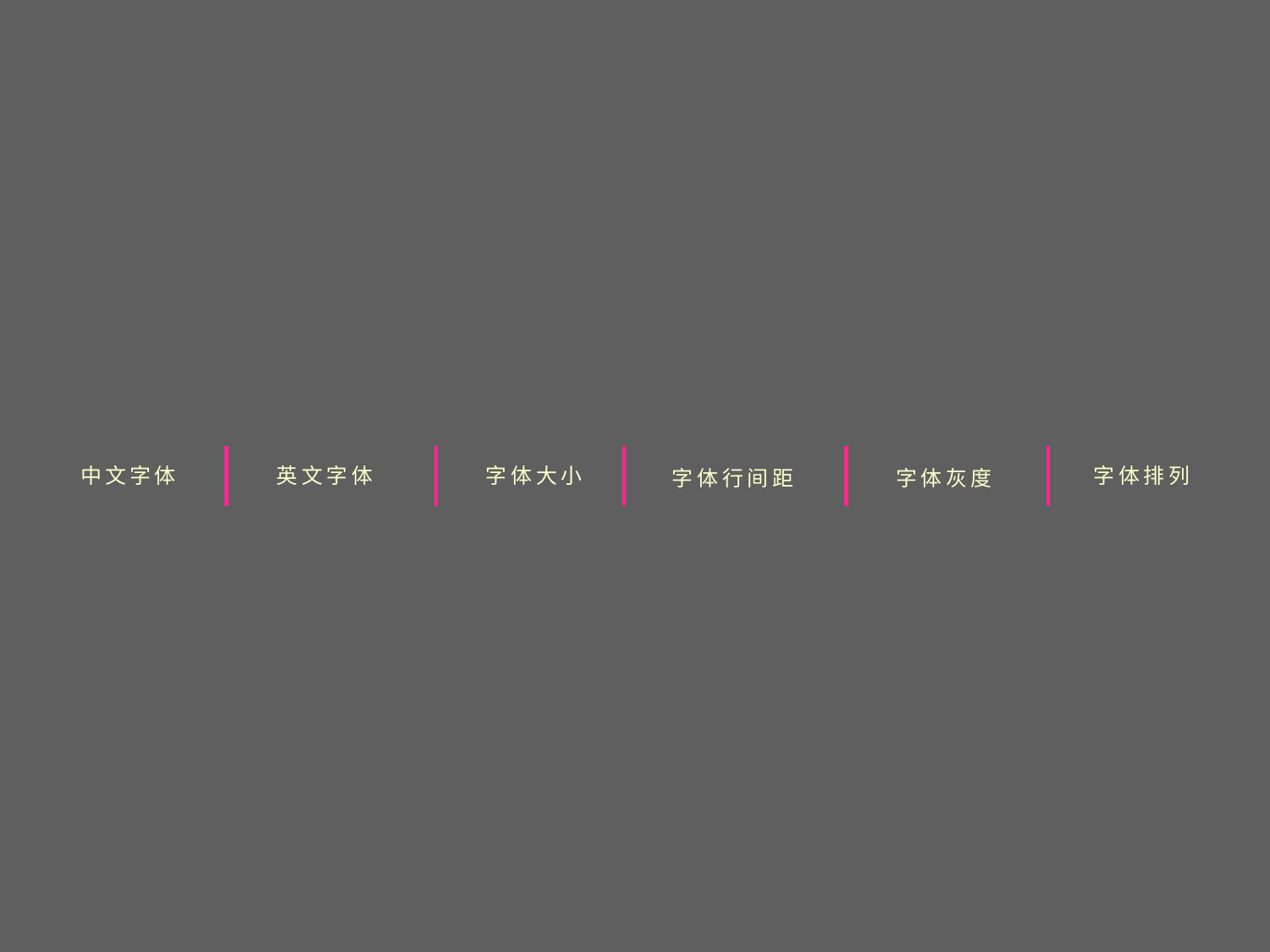

| 字体行间距 | 字体灰度 |
| --- | --- |

中文字体

英文字体

字体大小

字体排列